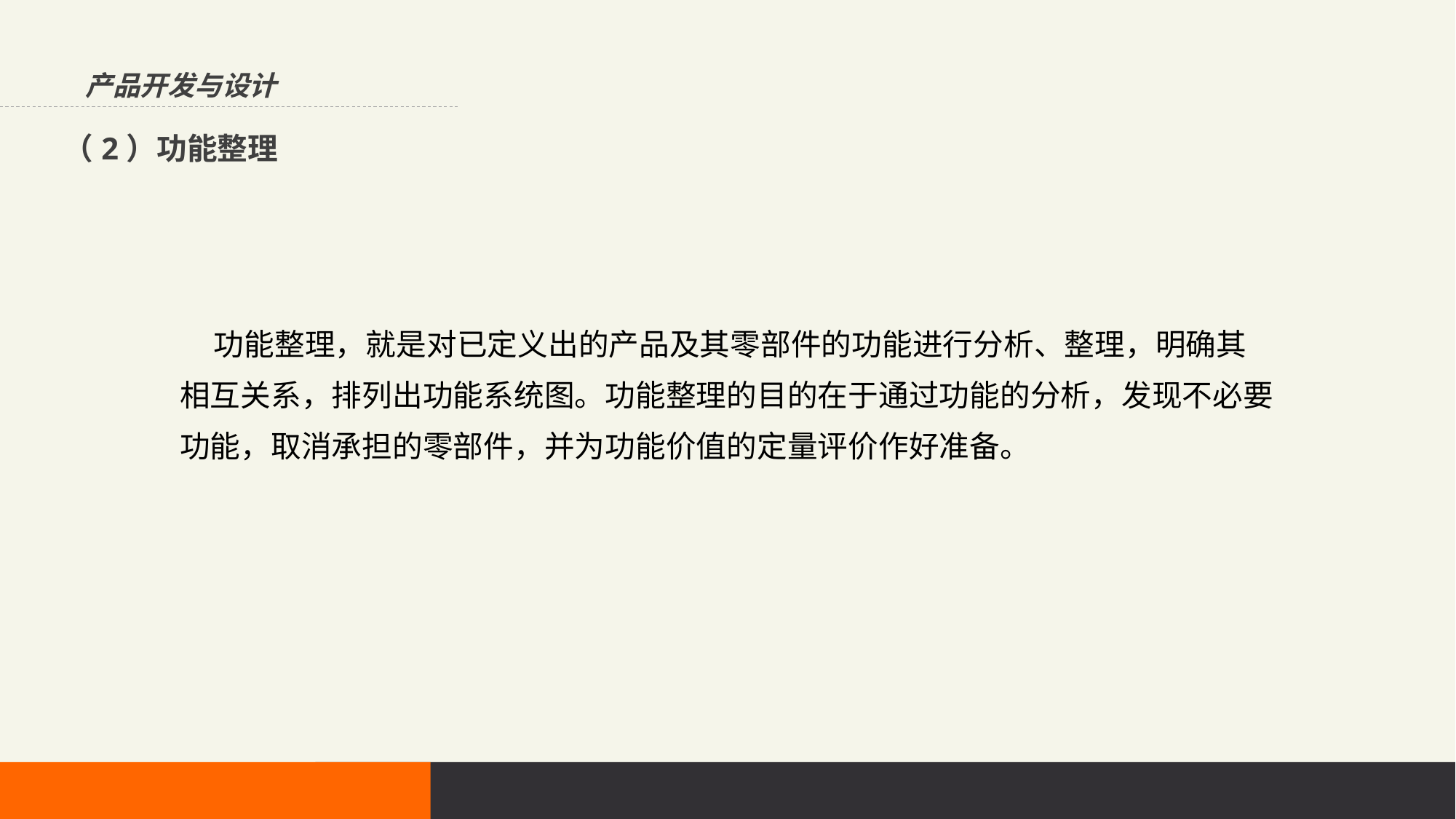

产品开发与设计
（2）功能整理
    功能整理，就是对已定义出的产品及其零部件的功能进行分析、整理，明确其相互关系，排列出功能系统图。功能整理的目的在于通过功能的分析，发现不必要功能，取消承担的零部件，并为功能价值的定量评价作好准备。